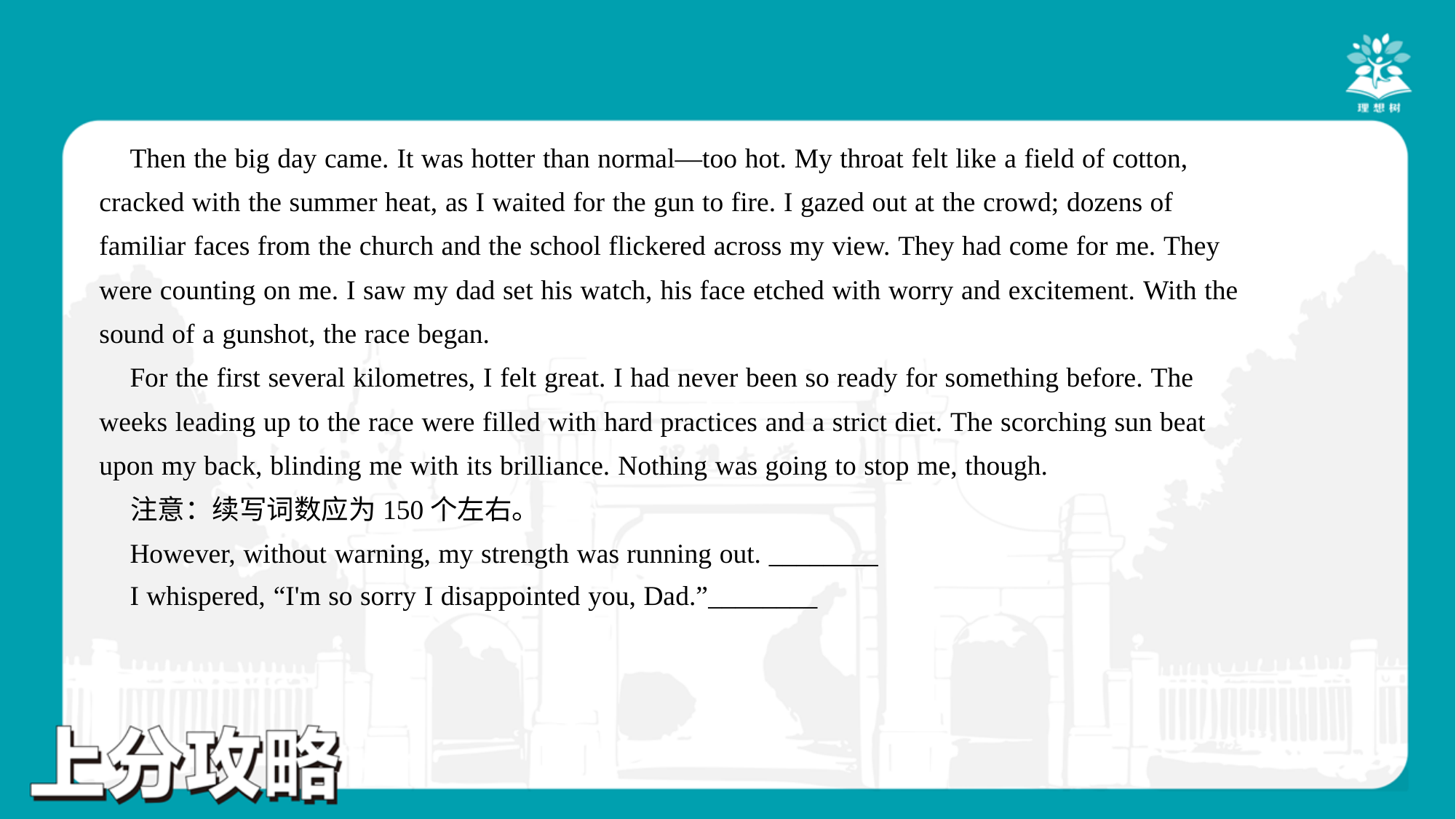

Then the big day came. It was hotter than normal—too hot. My throat felt like a field of cotton,
cracked with the summer heat, as I waited for the gun to fire. I gazed out at the crowd; dozens of
familiar faces from the church and the school flickered across my view. They had come for me. They
were counting on me. I saw my dad set his watch, his face etched with worry and excitement. With the
sound of a gunshot, the race began.
    For the first several kilometres, I felt great. I had never been so ready for something before. The
weeks leading up to the race were filled with hard practices and a strict diet. The scorching sun beat
upon my back, blinding me with its brilliance. Nothing was going to stop me, though.
    注意：续写词数应为150个左右。
    However, without warning, my strength was running out. ________
    I whispered, “I'm so sorry I disappointed you, Dad.”________#1.2.2